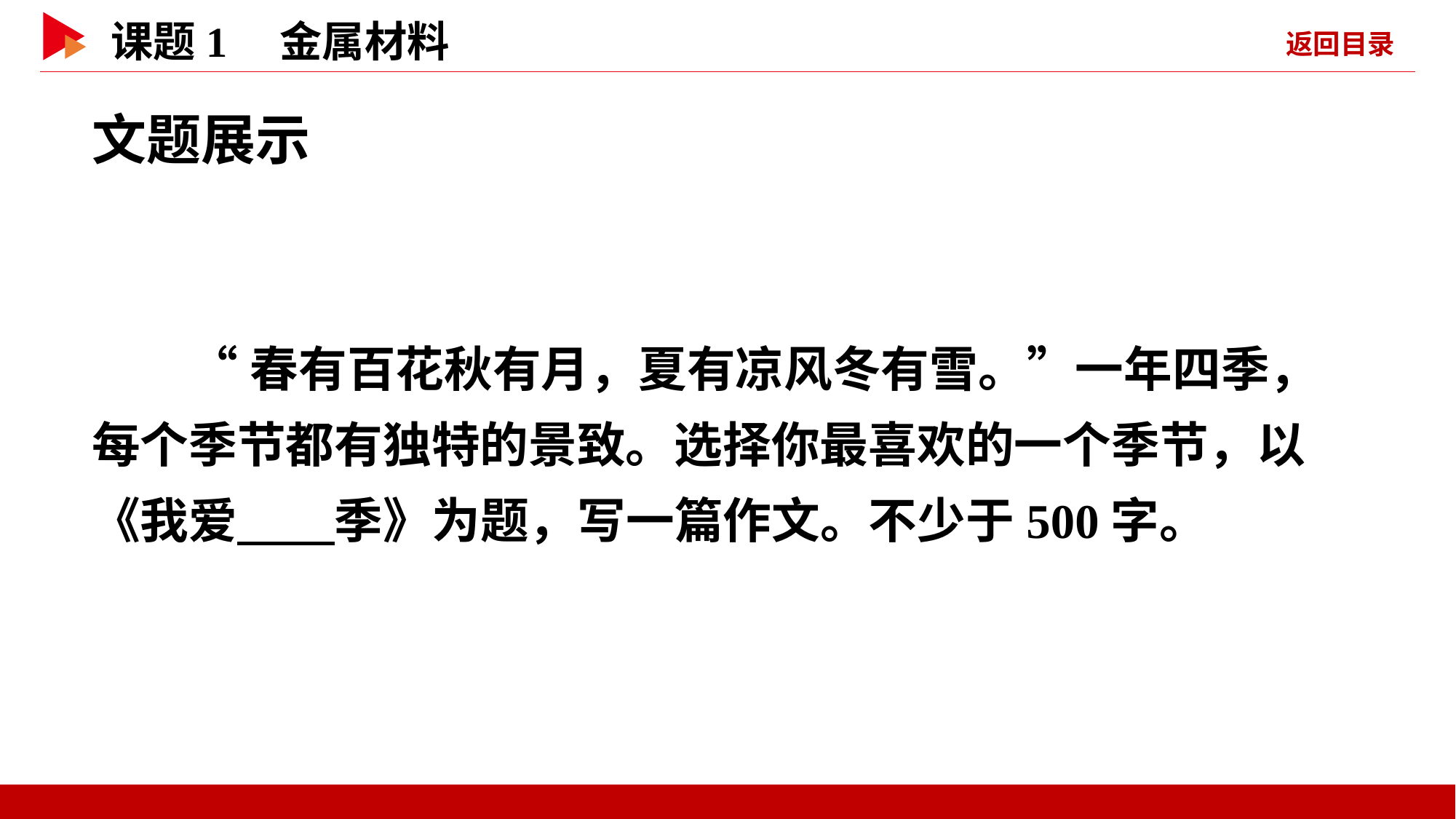

文题展示
 “春有百花秋有月，夏有凉风冬有雪。”一年四季，每个季节都有独特的景致。选择你最喜欢的一个季节，以《我爱　　季》为题，写一篇作文。不少于500字。